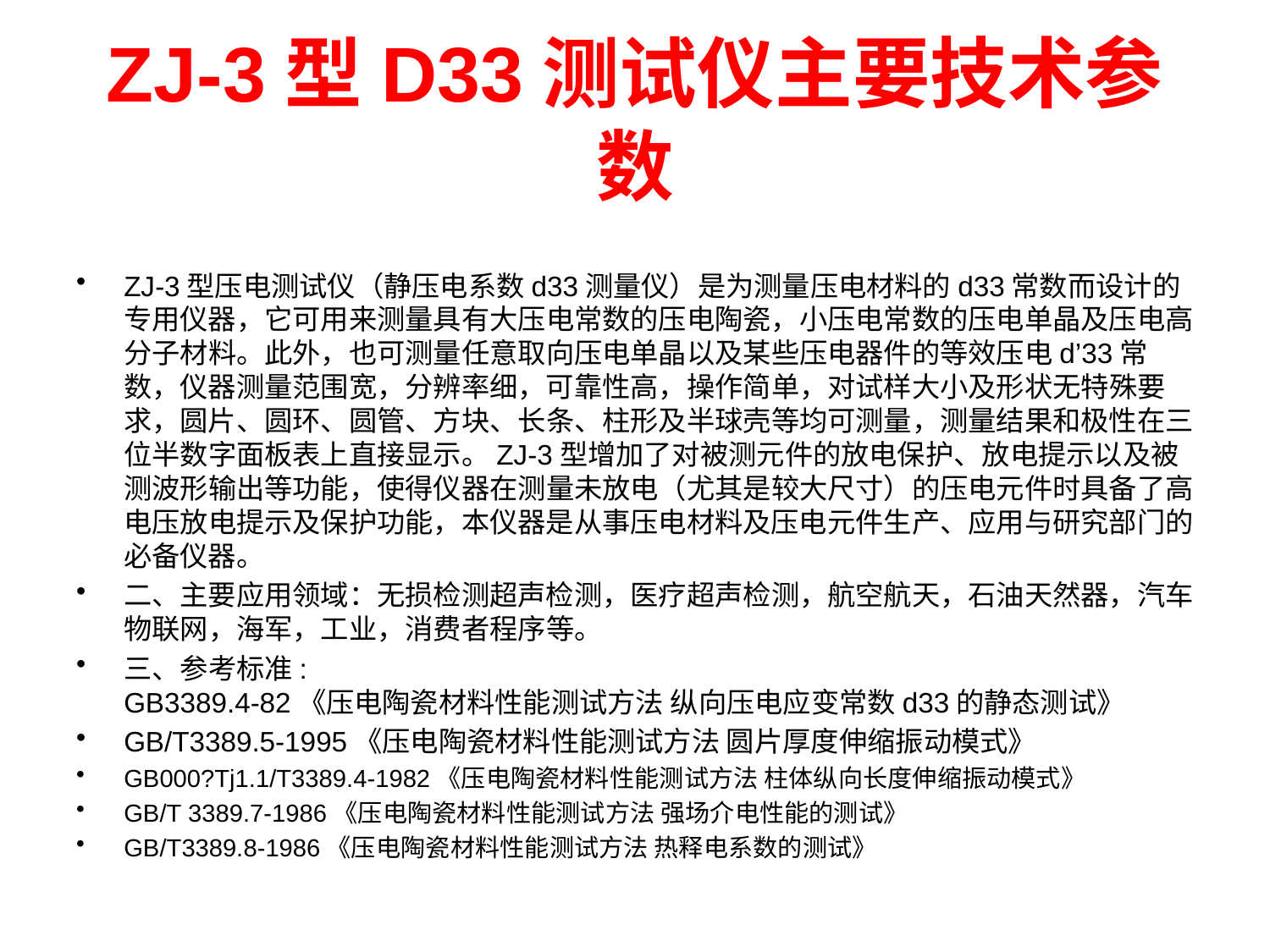

# ZJ-3型D33测试仪主要技术参数

ZJ-3型压电测试仪（静压电系数d33测量仪）是为测量压电材料的d33常数而设计的专用仪器，它可用来测量具有大压电常数的压电陶瓷，小压电常数的压电单晶及压电高分子材料。此外，也可测量任意取向压电单晶以及某些压电器件的等效压电d’33常数，仪器测量范围宽，分辨率细，可靠性高，操作简单，对试样大小及形状无特殊要求，圆片、圆环、圆管、方块、长条、柱形及半球壳等均可测量，测量结果和极性在三位半数字面板表上直接显示。ZJ-3型增加了对被测元件的放电保护、放电提示以及被测波形输出等功能，使得仪器在测量未放电（尤其是较大尺寸）的压电元件时具备了高电压放电提示及保护功能，本仪器是从事压电材料及压电元件生产、应用与研究部门的必备仪器。
二、主要应用领域：无损检测超声检测，医疗超声检测，航空航天，石油天然器，汽车物联网，海军，工业，消费者程序等。
三、参考标准:
GB3389.4-82《压电陶瓷材料性能测试方法 纵向压电应变常数d33的静态测试》
GB/T3389.5-1995《压电陶瓷材料性能测试方法 圆片厚度伸缩振动模式》
GB000?Tj1.1/T3389.4-1982《压电陶瓷材料性能测试方法 柱体纵向长度伸缩振动模式》
GB/T 3389.7-1986《压电陶瓷材料性能测试方法 强场介电性能的测试》
GB/T3389.8-1986《压电陶瓷材料性能测试方法 热释电系数的测试》